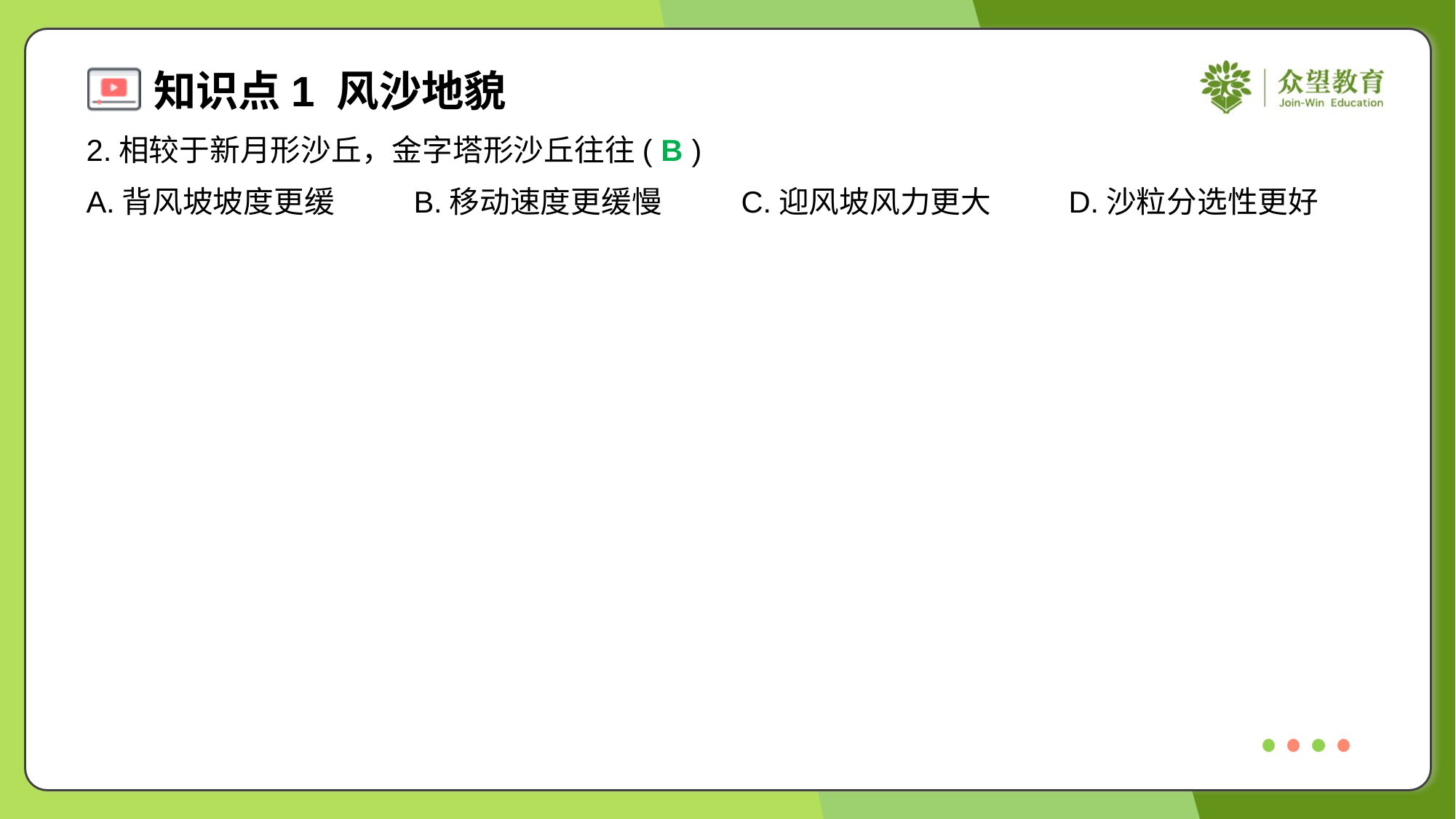

2.相较于新月形沙丘，金字塔形沙丘往往(     )
B
A.背风坡坡度更缓	B.移动速度更缓慢	C.迎风坡风力更大	D.沙粒分选性更好